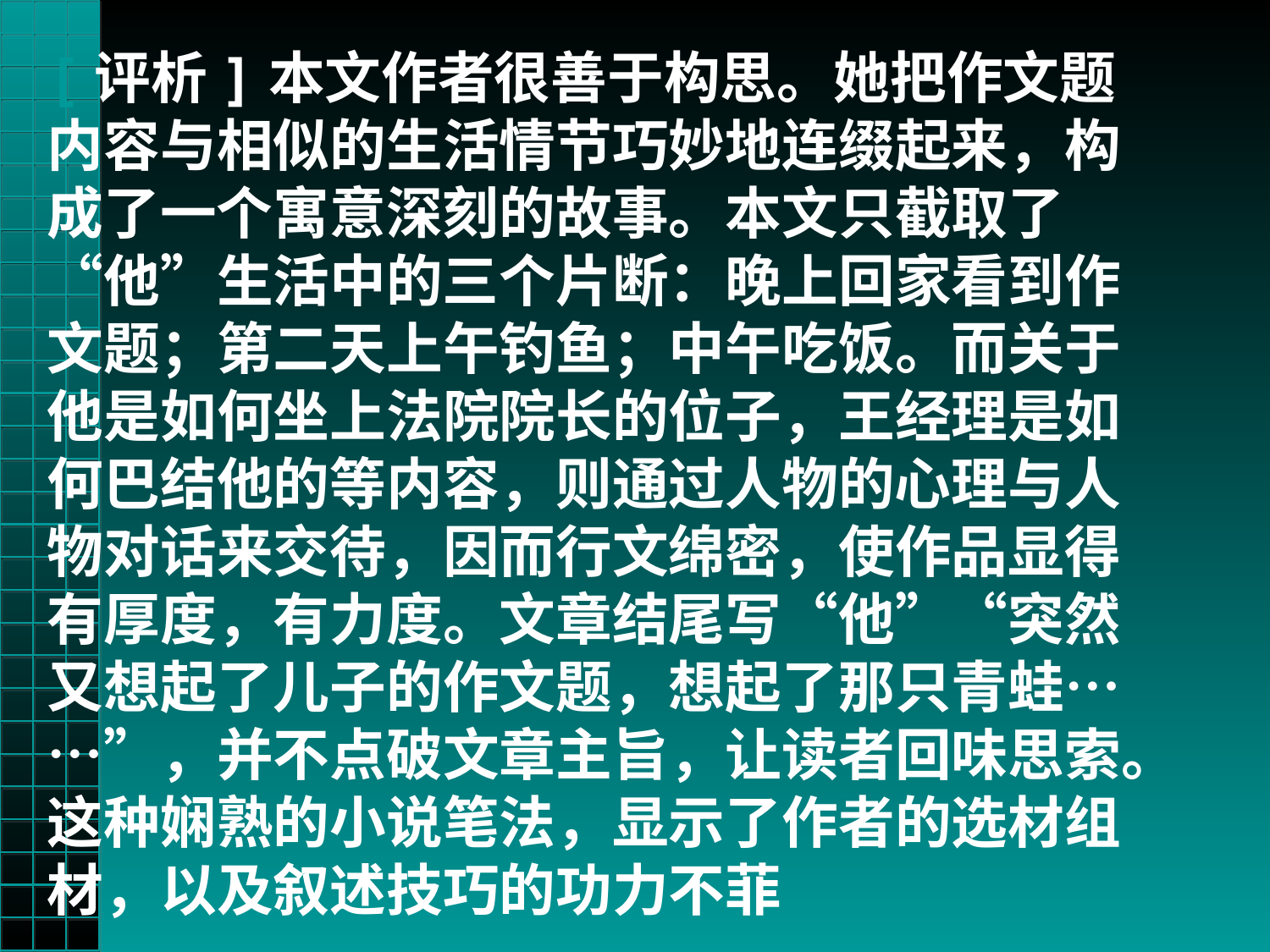

[评析]本文作者很善于构思。她把作文题内容与相似的生活情节巧妙地连缀起来，构成了一个寓意深刻的故事。本文只截取了“他”生活中的三个片断：晚上回家看到作文题；第二天上午钓鱼；中午吃饭。而关于他是如何坐上法院院长的位子，王经理是如何巴结他的等内容，则通过人物的心理与人物对话来交待，因而行文绵密，使作品显得有厚度，有力度。文章结尾写“他”“突然又想起了儿子的作文题，想起了那只青蛙……”，并不点破文章主旨，让读者回味思索。这种娴熟的小说笔法，显示了作者的选材组材，以及叙述技巧的功力不菲